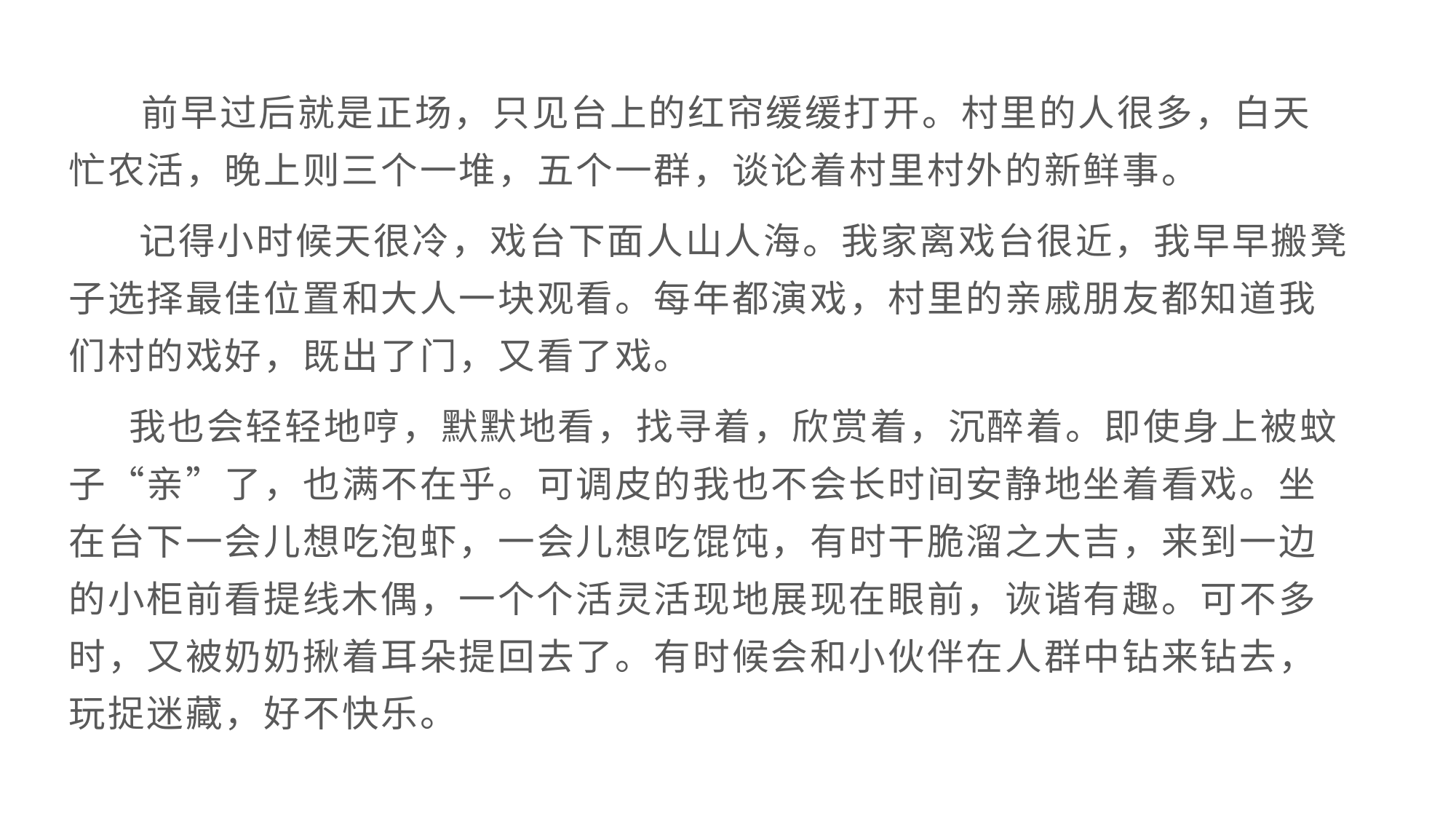

前早过后就是正场，只见台上的红帘缓缓打开。村里的人很多，白天忙农活，晚上则三个一堆，五个一群，谈论着村里村外的新鲜事。
      记得小时候天很冷，戏台下面人山人海。我家离戏台很近，我早早搬凳子选择最佳位置和大人一块观看。每年都演戏，村里的亲戚朋友都知道我们村的戏好，既出了门，又看了戏。
     我也会轻轻地哼，默默地看，找寻着，欣赏着，沉醉着。即使身上被蚊子“亲”了，也满不在乎。可调皮的我也不会长时间安静地坐着看戏。坐在台下一会儿想吃泡虾，一会儿想吃馄饨，有时干脆溜之大吉，来到一边的小柜前看提线木偶，一个个活灵活现地展现在眼前，诙谐有趣。可不多时，又被奶奶揪着耳朵提回去了。有时候会和小伙伴在人群中钻来钻去，玩捉迷藏，好不快乐。